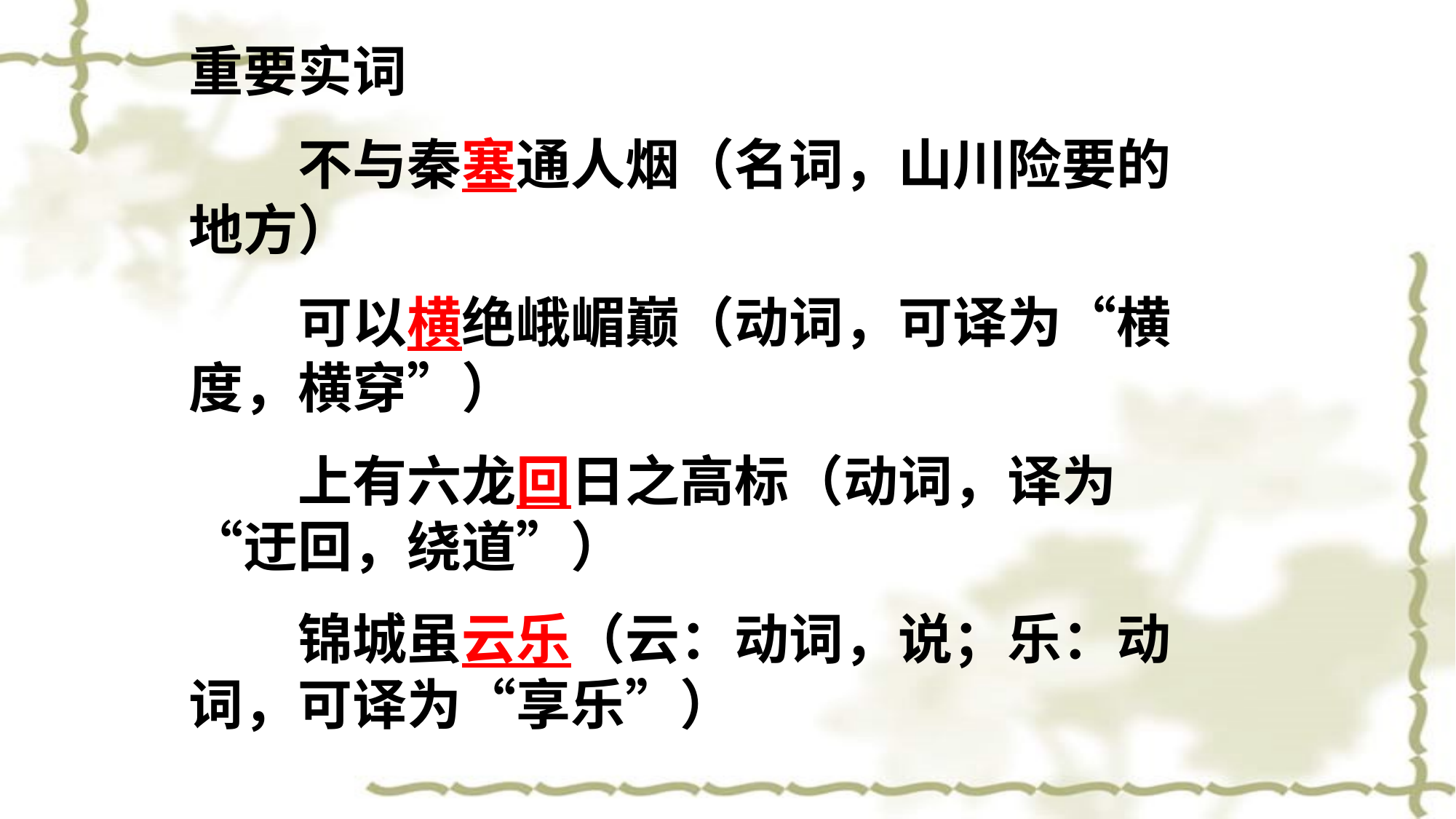

重要实词
　　不与秦塞通人烟（名词，山川险要的地方）
　　可以横绝峨嵋巅（动词，可译为“横度，横穿”）
　　上有六龙回日之高标（动词，译为“迂回，绕道”）
　　锦城虽云乐（云：动词，说；乐：动词，可译为“享乐”）